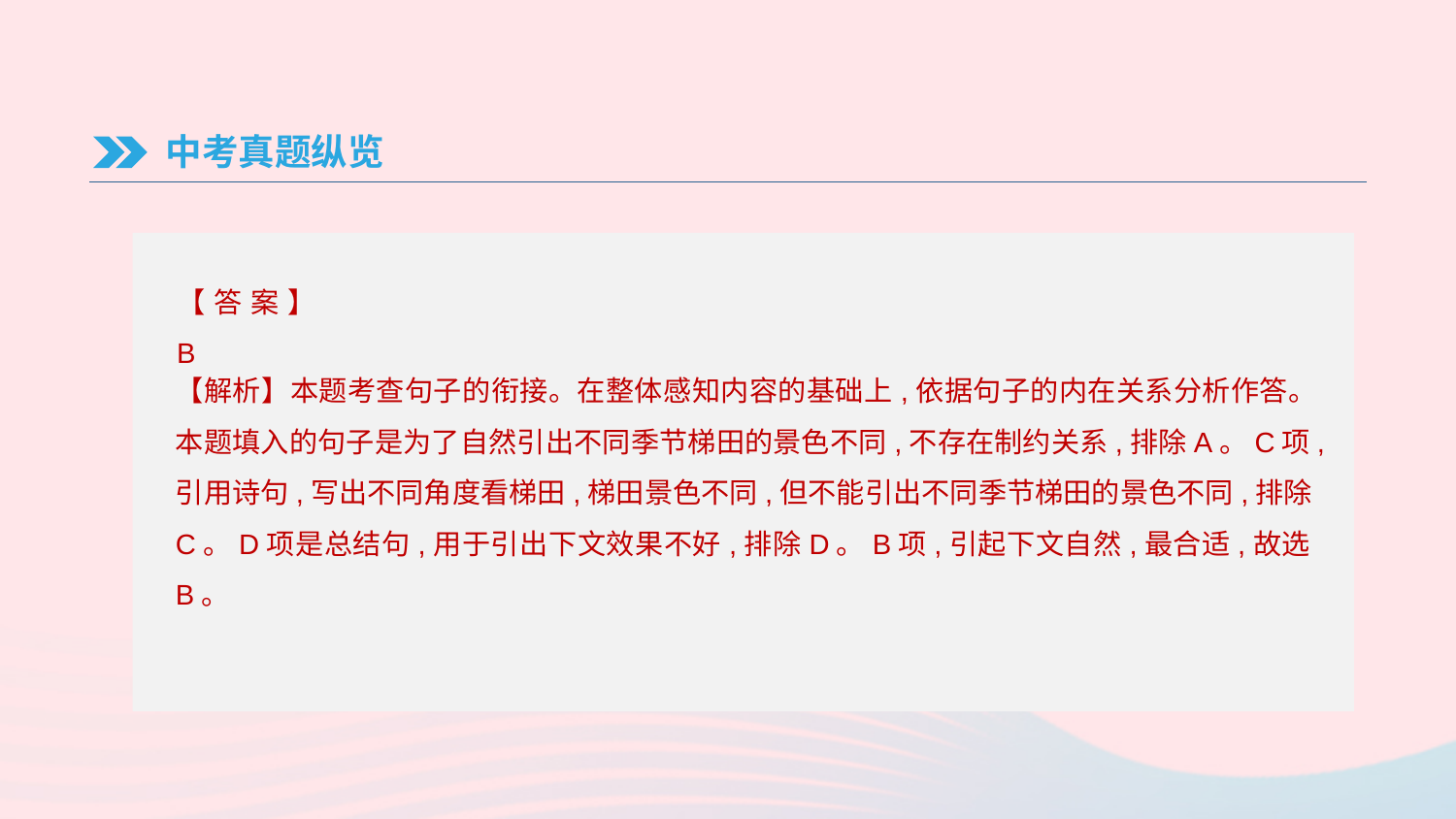

中考真题纵览

【答案】 B
【解析】本题考查句子的衔接。在整体感知内容的基础上,依据句子的内在关系分析作答。本题填入的句子是为了自然引出不同季节梯田的景色不同,不存在制约关系,排除A。C项,引用诗句,写出不同角度看梯田,梯田景色不同,但不能引出不同季节梯田的景色不同,排除C。D项是总结句,用于引出下文效果不好,排除D。B项,引起下文自然,最合适,故选B。